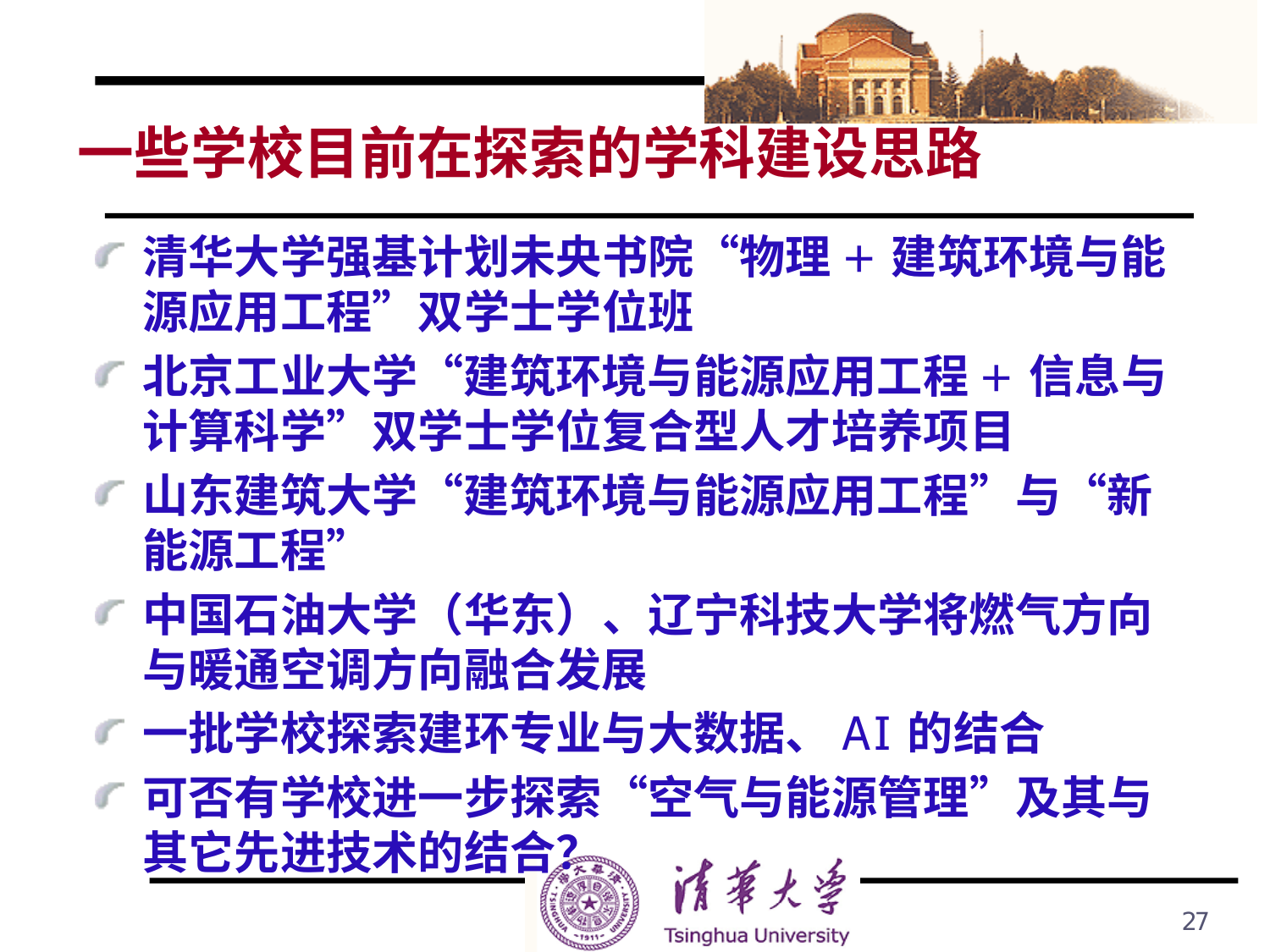

# 一些学校目前在探索的学科建设思路
清华大学强基计划未央书院“物理+建筑环境与能源应用工程”双学士学位班
北京工业大学“建筑环境与能源应用工程+信息与计算科学”双学士学位复合型人才培养项目
山东建筑大学“建筑环境与能源应用工程”与“新能源工程”
中国石油大学（华东）、辽宁科技大学将燃气方向与暖通空调方向融合发展
一批学校探索建环专业与大数据、AI的结合
可否有学校进一步探索“空气与能源管理”及其与其它先进技术的结合？